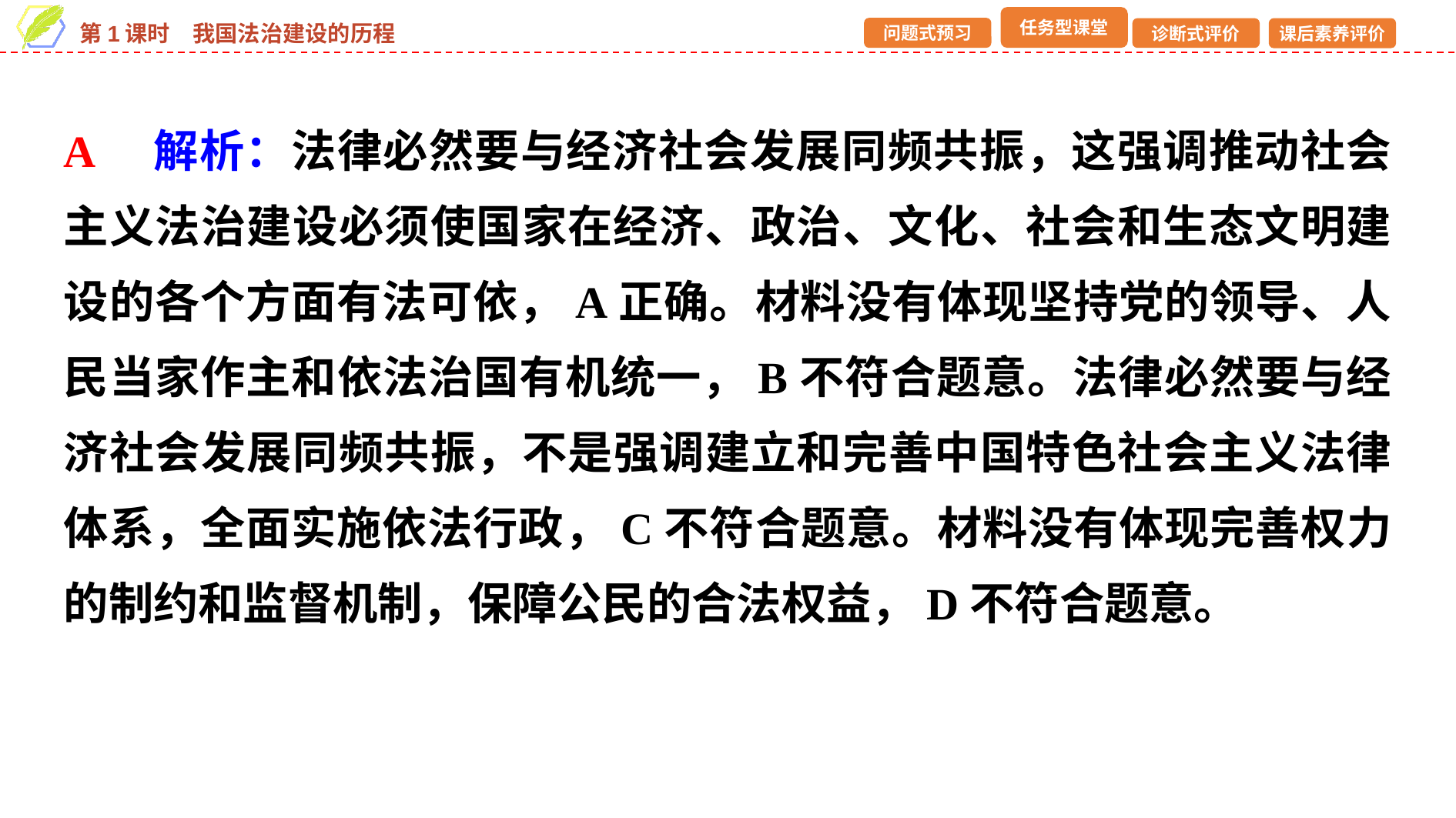

A　解析：法律必然要与经济社会发展同频共振，这强调推动社会主义法治建设必须使国家在经济、政治、文化、社会和生态文明建设的各个方面有法可依，A正确。材料没有体现坚持党的领导、人民当家作主和依法治国有机统一，B不符合题意。法律必然要与经济社会发展同频共振，不是强调建立和完善中国特色社会主义法律体系，全面实施依法行政，C不符合题意。材料没有体现完善权力的制约和监督机制，保障公民的合法权益，D不符合题意。